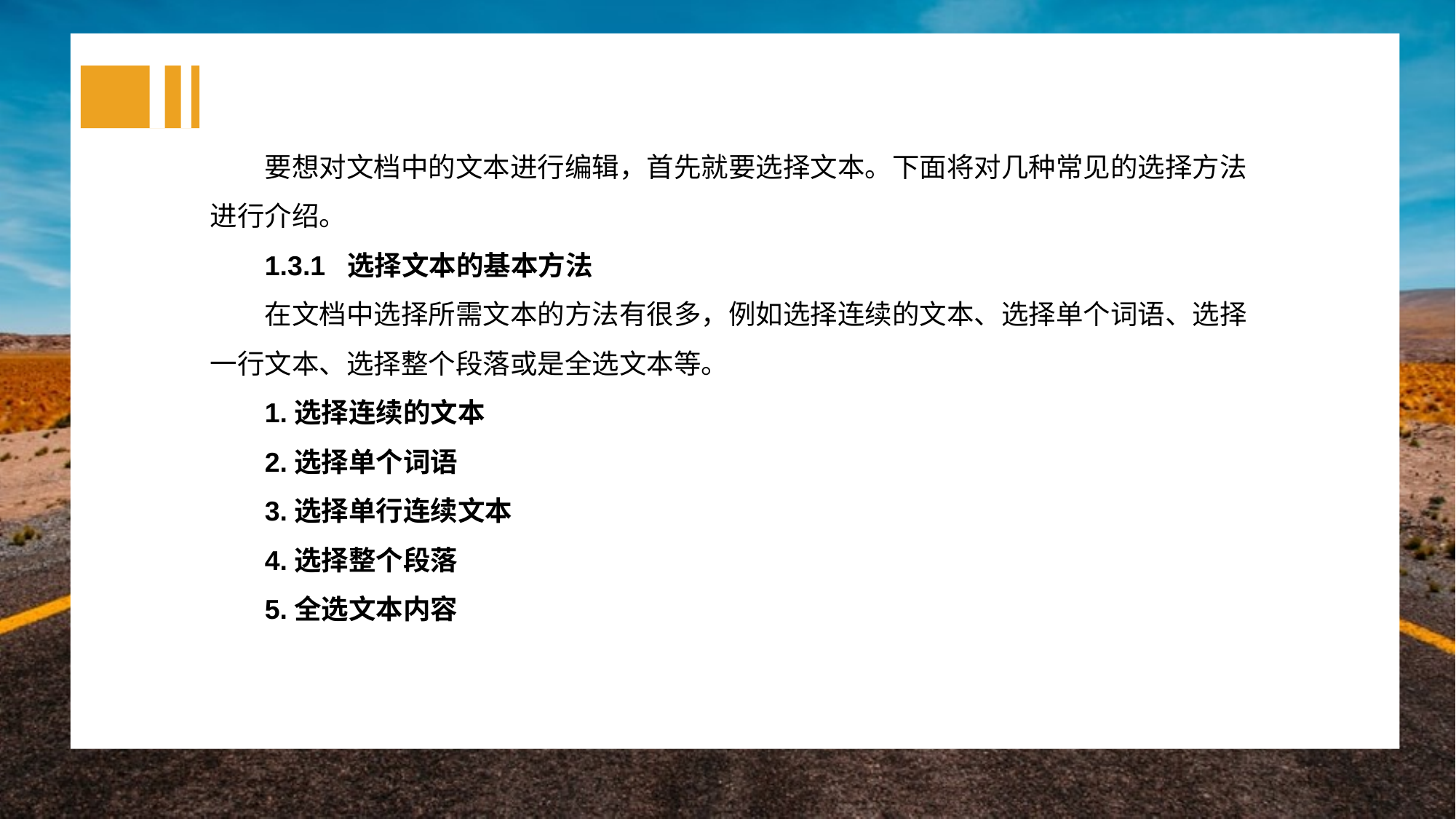

要想对文档中的文本进行编辑，首先就要选择文本。下面将对几种常见的选择方法进行介绍。
1.3.1  选择文本的基本方法
在文档中选择所需文本的方法有很多，例如选择连续的文本、选择单个词语、选择一行文本、选择整个段落或是全选文本等。
1.选择连续的文本
2.选择单个词语
3.选择单行连续文本
4.选择整个段落
5.全选文本内容